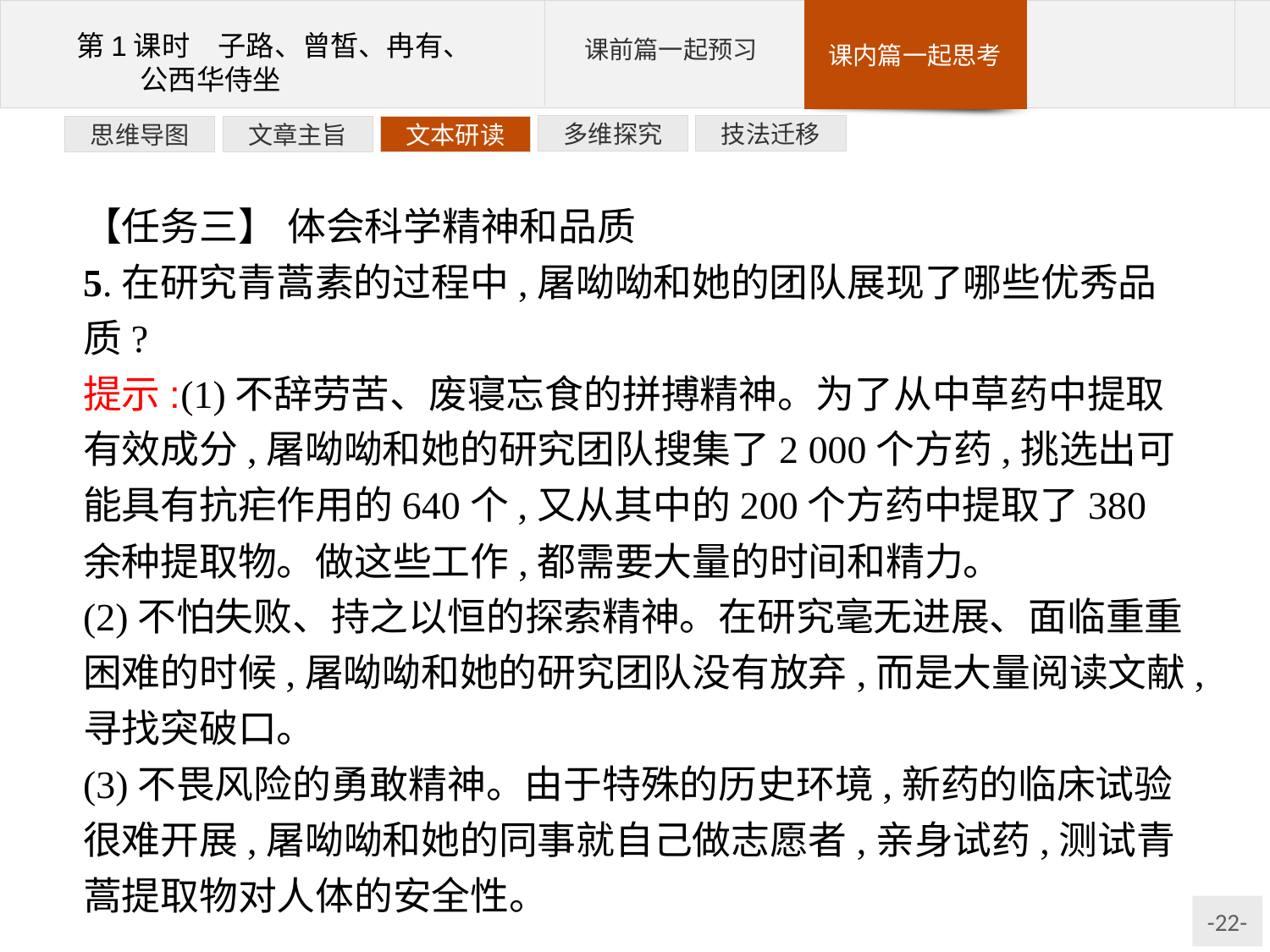

技法迁移
多维探究
文本研读
文章主旨
思维导图
【任务三】 体会科学精神和品质
5.在研究青蒿素的过程中,屠呦呦和她的团队展现了哪些优秀品质?
提示:(1)不辞劳苦、废寝忘食的拼搏精神。为了从中草药中提取有效成分,屠呦呦和她的研究团队搜集了2 000个方药,挑选出可能具有抗疟作用的640个,又从其中的200个方药中提取了380余种提取物。做这些工作,都需要大量的时间和精力。
(2)不怕失败、持之以恒的探索精神。在研究毫无进展、面临重重困难的时候,屠呦呦和她的研究团队没有放弃,而是大量阅读文献,寻找突破口。
(3)不畏风险的勇敢精神。由于特殊的历史环境,新药的临床试验很难开展,屠呦呦和她的同事就自己做志愿者,亲身试药,测试青蒿提取物对人体的安全性。